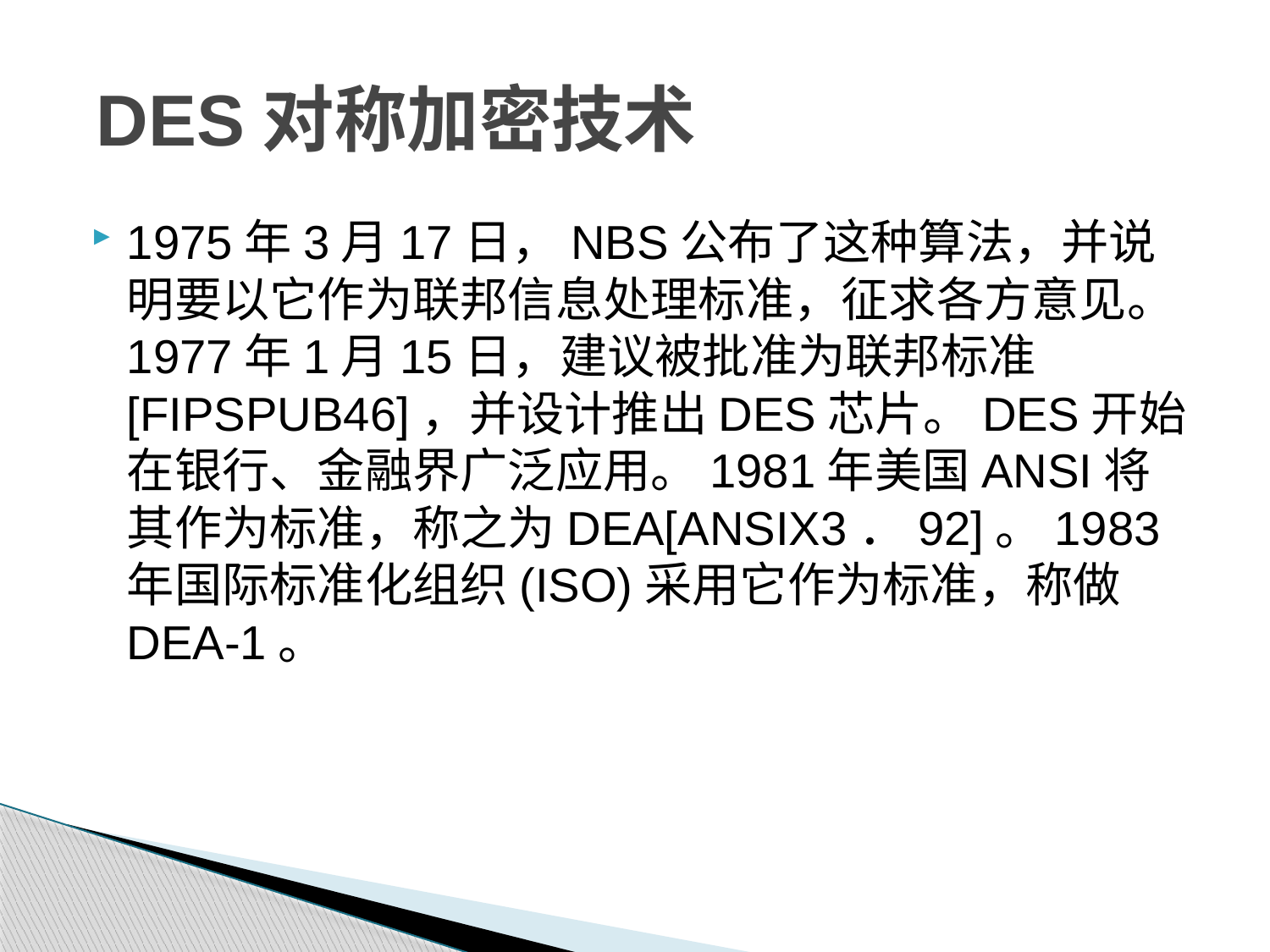

# DES对称加密技术
1975年3月17日，NBS公布了这种算法，并说明要以它作为联邦信息处理标准，征求各方意见。1977年1月15日，建议被批准为联邦标准[FIPSPUB46]，并设计推出DES芯片。DES开始在银行、金融界广泛应用。1981年美国ANSI将其作为标准，称之为DEA[ANSIX3．92]。1983年国际标准化组织(ISO)采用它作为标准，称做DEA-1。